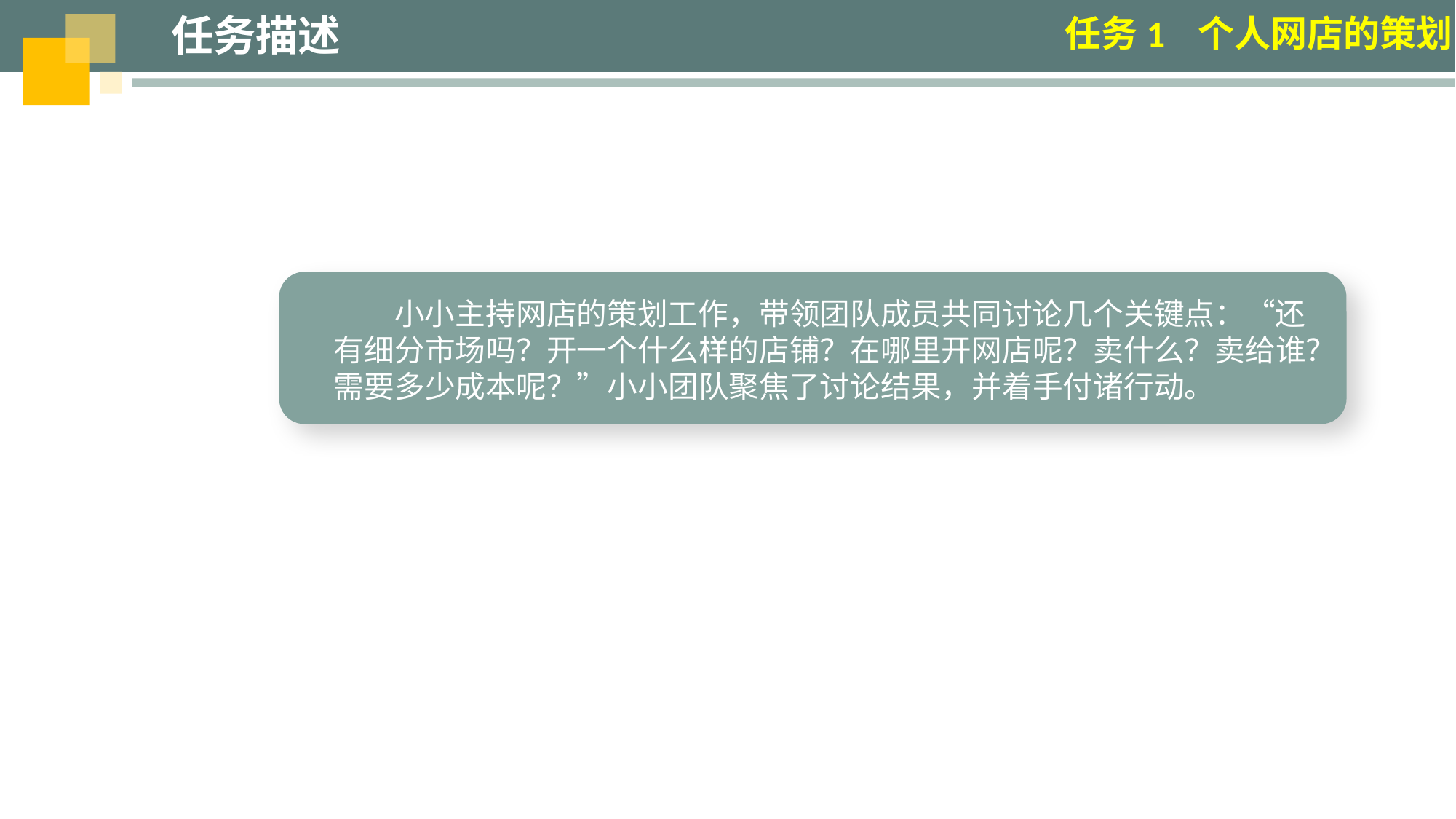

任务描述
任务1   个人网店的策划

小小主持网店的策划工作，带领团队成员共同讨论几个关键点：“还有细分市场吗？开一个什么样的店铺？在哪里开网店呢？卖什么？卖给谁？需要多少成本呢？”小小团队聚焦了讨论结果，并着手付诸行动。